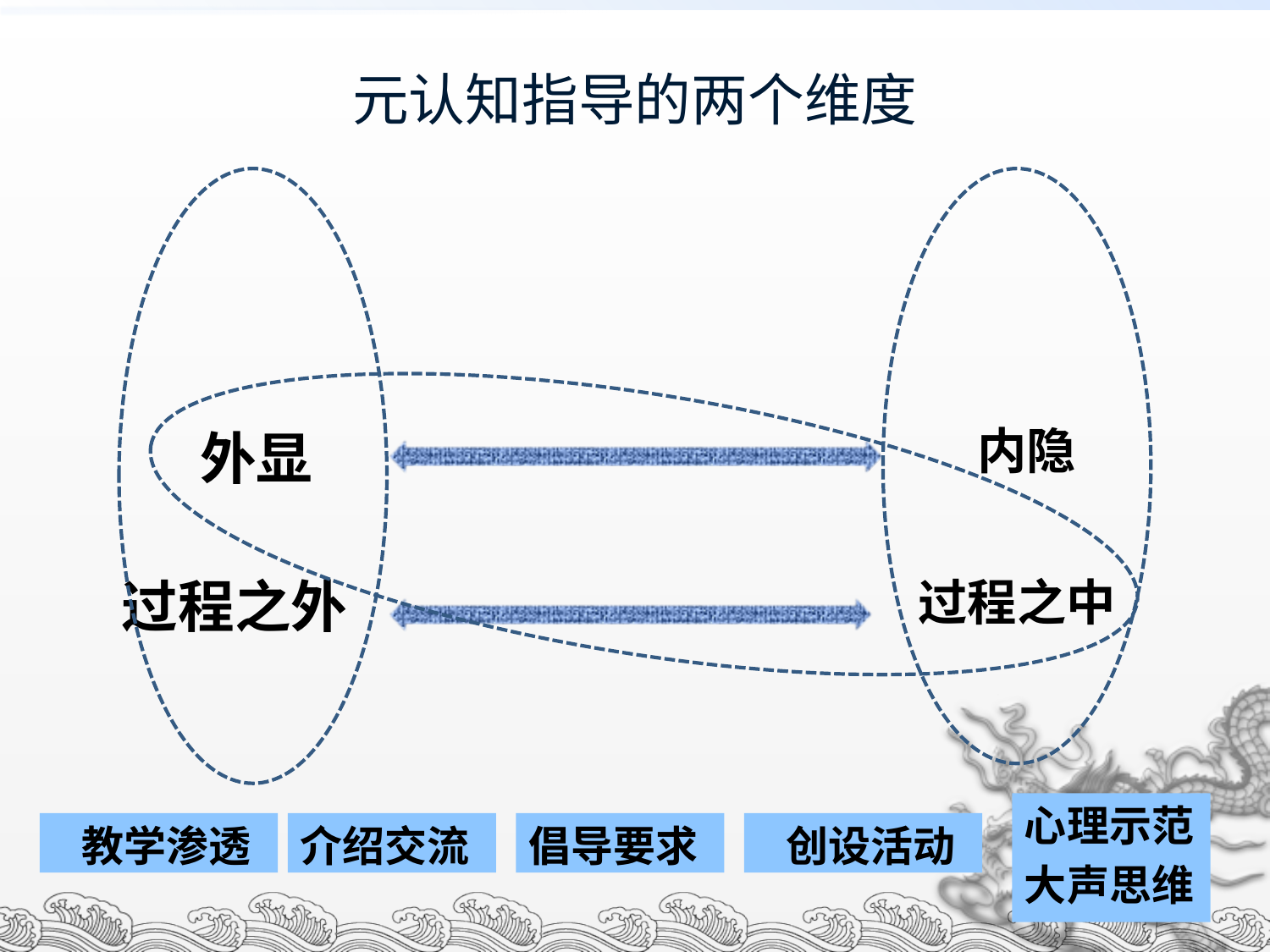

# 元认知指导的两个维度

   内隐
   外显
过程之外
过程之中
心理示范
大声思维

  教学渗透
介绍交流
倡导要求
  创设活动